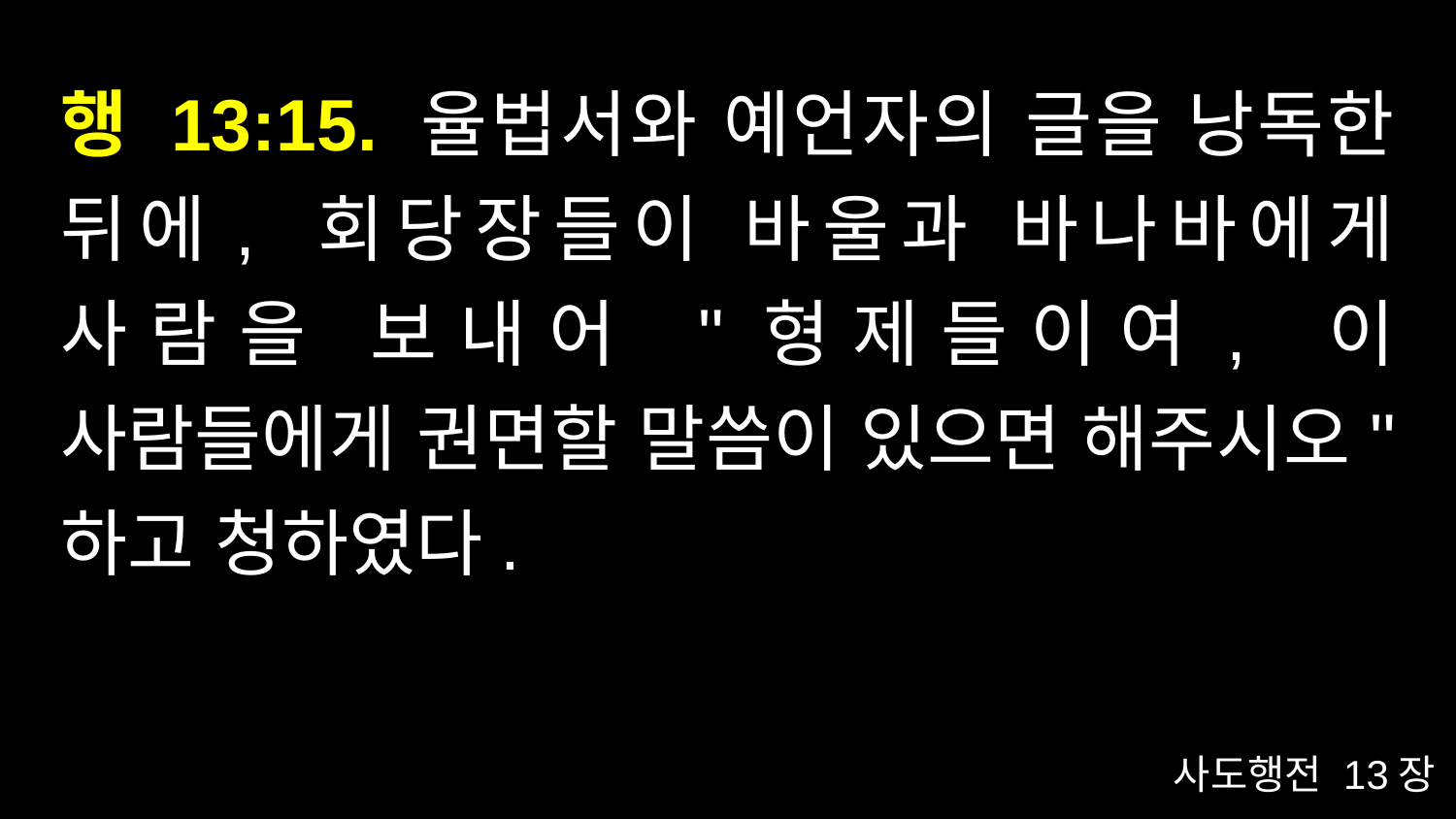

# 행 13:15. 율법서와 예언자의 글을 낭독한 뒤에, 회당장들이 바울과 바나바에게 사람을 보내어 "형제들이여, 이 사람들에게 권면할 말씀이 있으면 해주시오" 하고 청하였다.
사도행전 13장